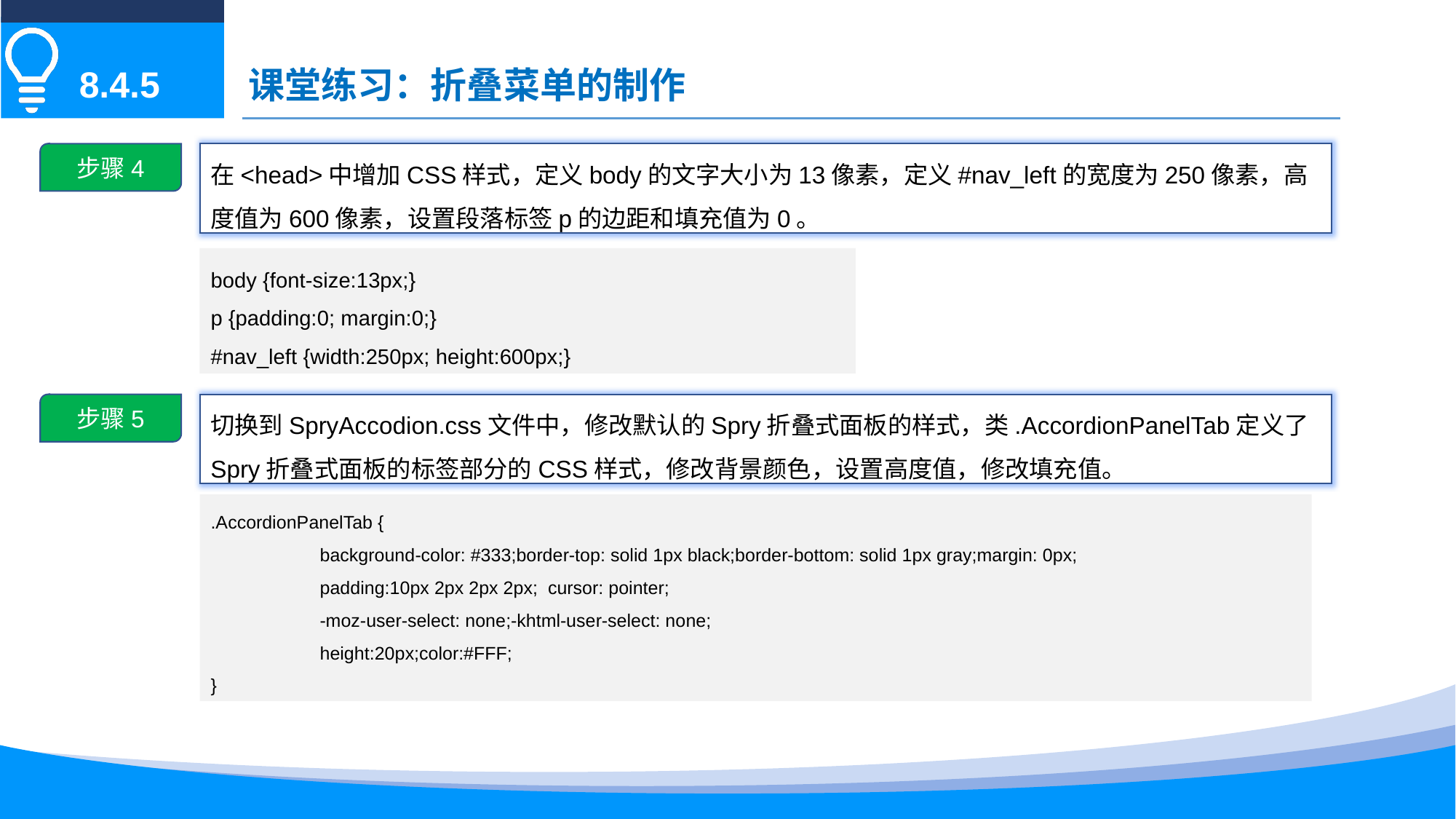

课堂练习：折叠菜单的制作
8.4.5
步骤4
在<head>中增加CSS样式，定义body的文字大小为13像素，定义#nav_left的宽度为250像素，高度值为600像素，设置段落标签p的边距和填充值为0。
body {font-size:13px;}
p {padding:0; margin:0;}
#nav_left {width:250px; height:600px;}
步骤5
切换到SpryAccodion.css文件中，修改默认的Spry折叠式面板的样式，类.AccordionPanelTab定义了Spry折叠式面板的标签部分的CSS样式，修改背景颜色，设置高度值，修改填充值。
.AccordionPanelTab {
	background-color: #333;border-top: solid 1px black;border-bottom: solid 1px gray;margin: 0px;
	padding:10px 2px 2px 2px;  cursor: pointer;
	-moz-user-select: none;-khtml-user-select: none;
	height:20px;color:#FFF;
}